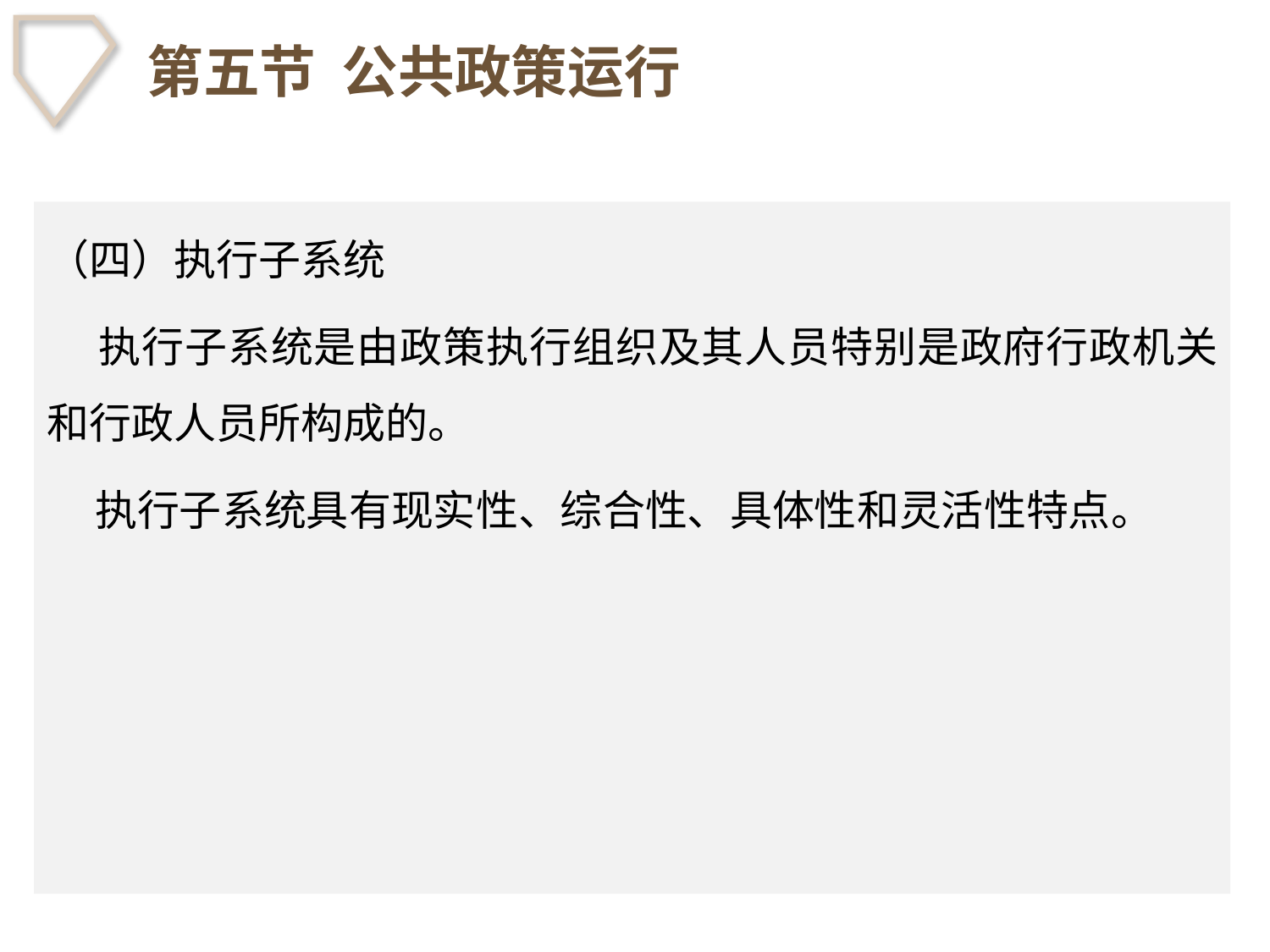

# 第五节  公共政策运行
（四）执行子系统
    执行子系统是由政策执行组织及其人员特别是政府行政机关和行政人员所构成的。
    执行子系统具有现实性、综合性、具体性和灵活性特点。